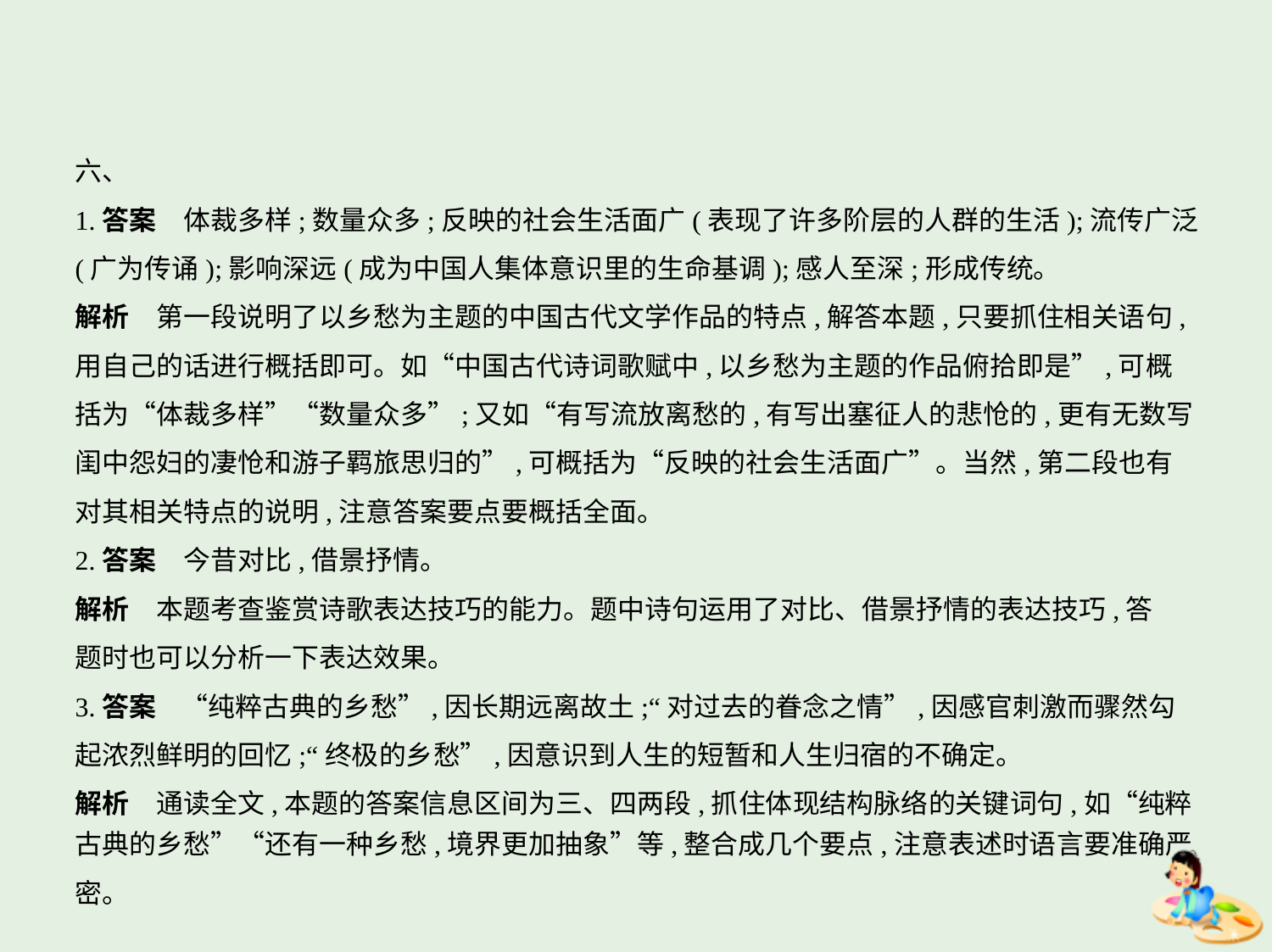

六、
1.答案　体裁多样;数量众多;反映的社会生活面广(表现了许多阶层的人群的生活);流传广泛
(广为传诵);影响深远(成为中国人集体意识里的生命基调);感人至深;形成传统。
解析　第一段说明了以乡愁为主题的中国古代文学作品的特点,解答本题,只要抓住相关语句,
用自己的话进行概括即可。如“中国古代诗词歌赋中,以乡愁为主题的作品俯拾即是”,可概
括为“体裁多样”“数量众多”;又如“有写流放离愁的,有写出塞征人的悲怆的,更有无数写
闺中怨妇的凄怆和游子羁旅思归的”,可概括为“反映的社会生活面广”。当然,第二段也有
对其相关特点的说明,注意答案要点要概括全面。
2.答案　今昔对比,借景抒情。
解析　本题考查鉴赏诗歌表达技巧的能力。题中诗句运用了对比、借景抒情的表达技巧,答
题时也可以分析一下表达效果。
3.答案    “纯粹古典的乡愁”,因长期远离故土;“对过去的眷念之情”,因感官刺激而骤然勾
起浓烈鲜明的回忆;“终极的乡愁”,因意识到人生的短暂和人生归宿的不确定。
解析　通读全文,本题的答案信息区间为三、四两段,抓住体现结构脉络的关键词句,如“纯粹
古典的乡愁”“还有一种乡愁,境界更加抽象”等,整合成几个要点,注意表述时语言要准确严密。